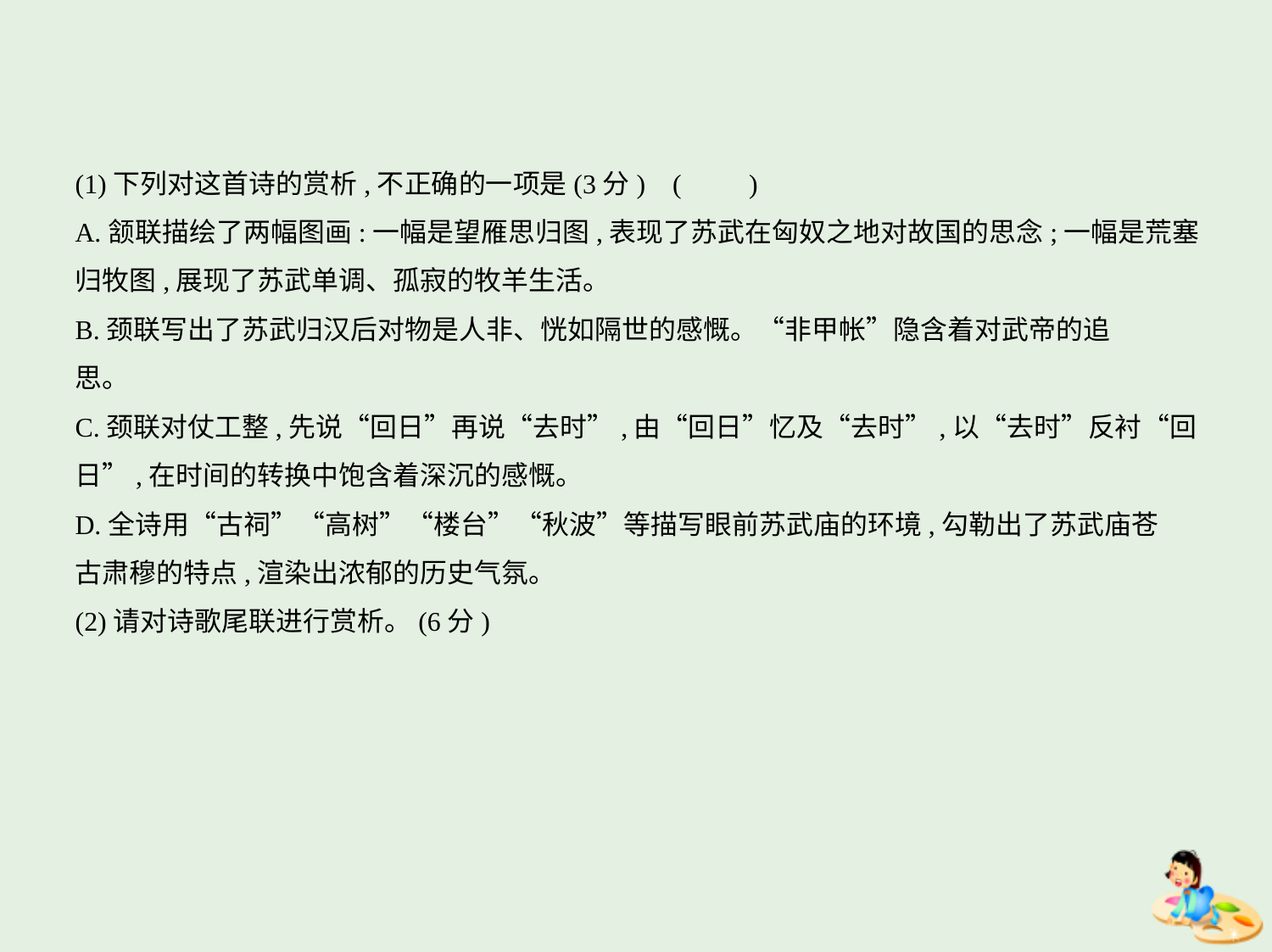

(1)下列对这首诗的赏析,不正确的一项是(3分) (　　)
A.颔联描绘了两幅图画:一幅是望雁思归图,表现了苏武在匈奴之地对故国的思念;一幅是荒塞
归牧图,展现了苏武单调、孤寂的牧羊生活。
B.颈联写出了苏武归汉后对物是人非、恍如隔世的感慨。“非甲帐”隐含着对武帝的追
思。
C.颈联对仗工整,先说“回日”再说“去时”,由“回日”忆及“去时”,以“去时”反衬“回
日”,在时间的转换中饱含着深沉的感慨。
D.全诗用“古祠”“高树”“楼台”“秋波”等描写眼前苏武庙的环境,勾勒出了苏武庙苍
古肃穆的特点,渲染出浓郁的历史气氛。
(2)请对诗歌尾联进行赏析。(6分)